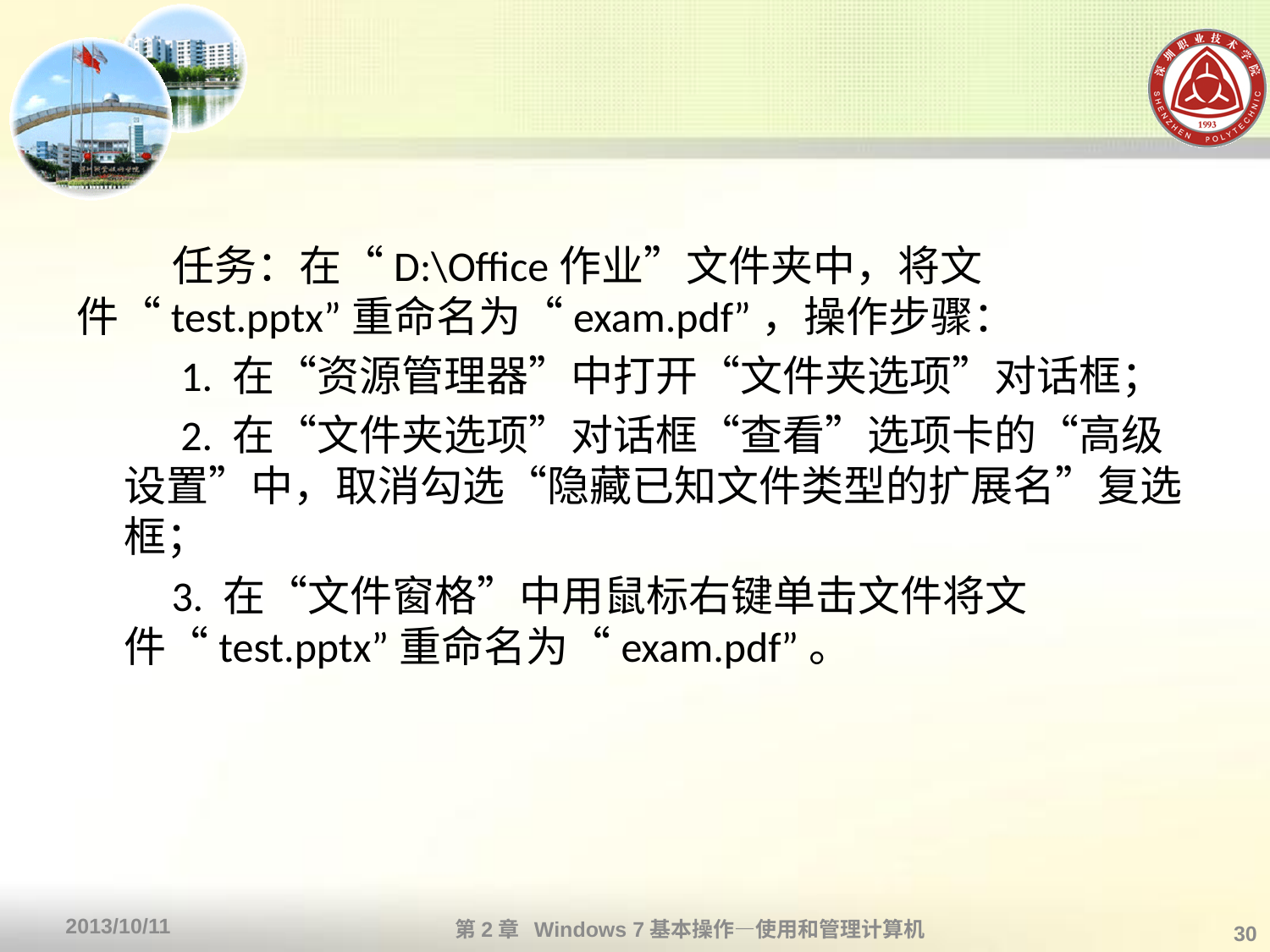

#
         任务：在“D:\Office作业”文件夹中，将文件“test.pptx”重命名为“exam.pdf”，操作步骤：
　 　1. 在“资源管理器”中打开“文件夹选项”对话框；
　　 2. 在“文件夹选项”对话框“查看”选项卡的“高级设置”中，取消勾选“隐藏已知文件类型的扩展名”复选框；
          3. 在“文件窗格”中用鼠标右键单击文件将文件“test.pptx”重命名为“exam.pdf”。

第2章  Windows 7基本操作—使用和管理计算机
2013/10/11
30